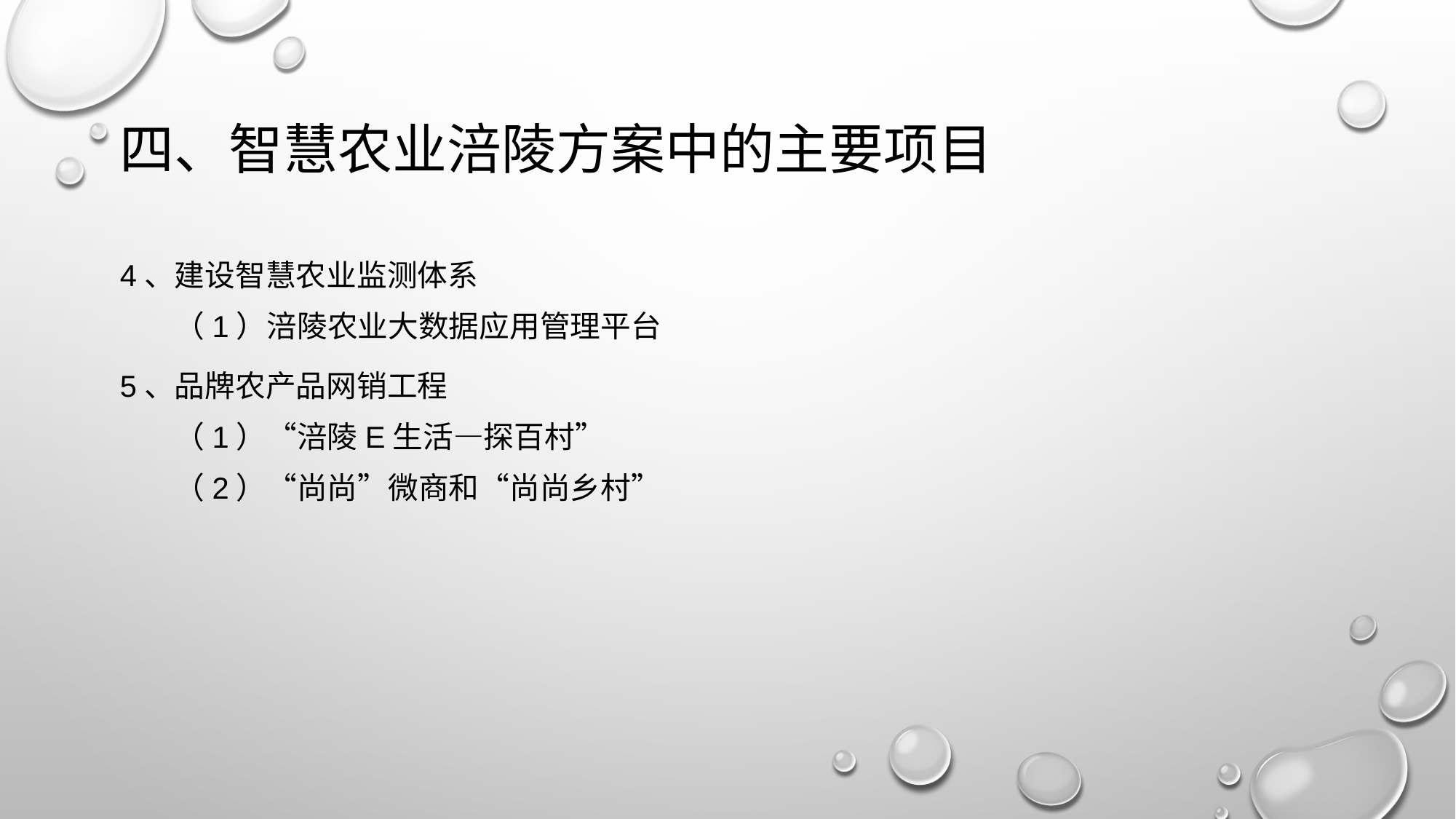

# 四、智慧农业涪陵方案中的主要项目
4、建设智慧农业监测体系
（1）涪陵农业大数据应用管理平台
5、品牌农产品网销工程
（1）“涪陵e生活—探百村”
（2）“尚尚”微商和“尚尚乡村”